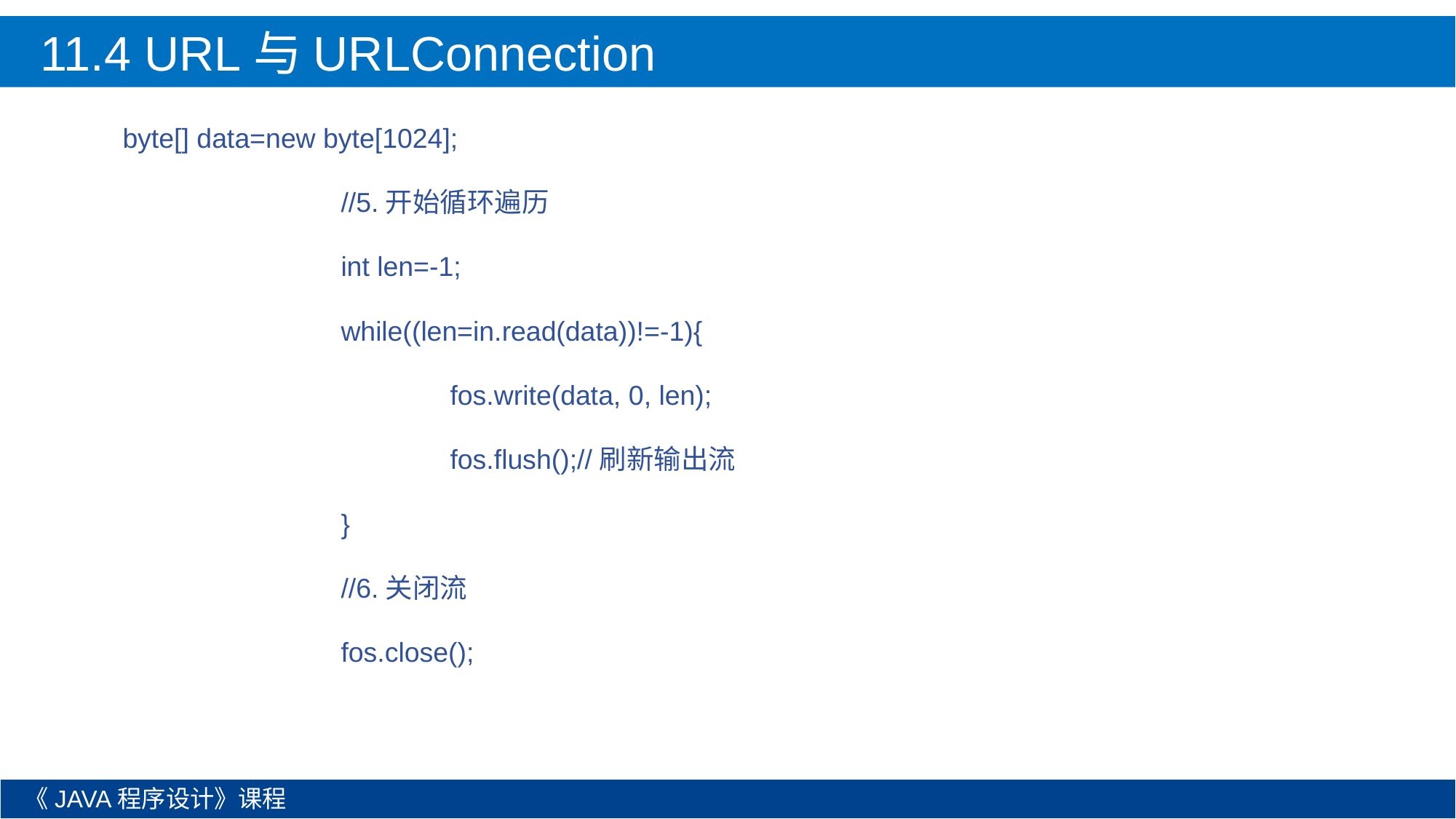

11.4 URL与URLConnection
byte[] data=new byte[1024];
		//5.开始循环遍历
		int len=-1;
		while((len=in.read(data))!=-1){
			fos.write(data, 0, len);
			fos.flush();//刷新输出流
		}
		//6.关闭流
		fos.close();

《JAVA程序设计》课程